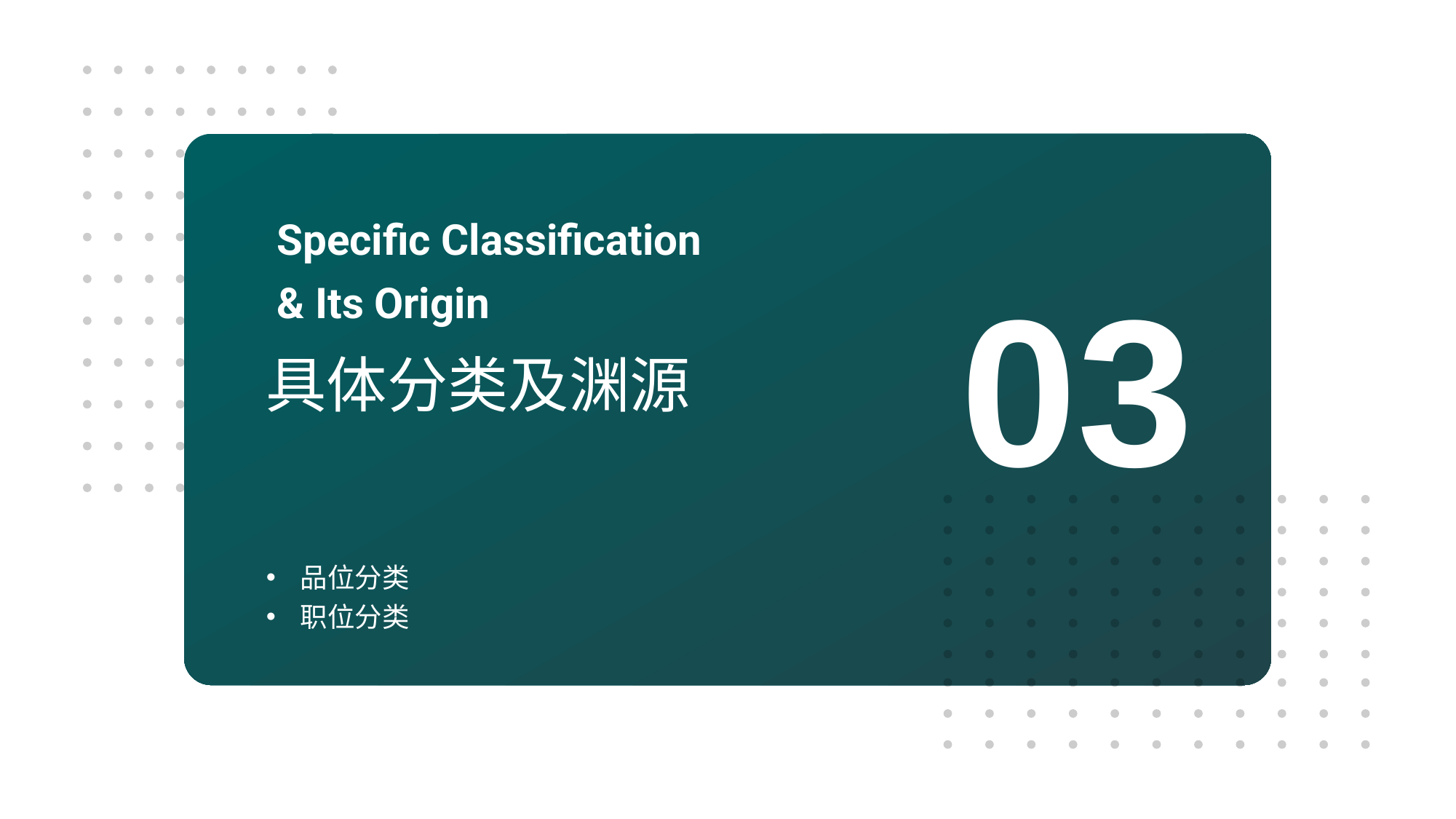

Specific Classification
& Its Origin
03
具体分类及渊源
品位分类
职位分类